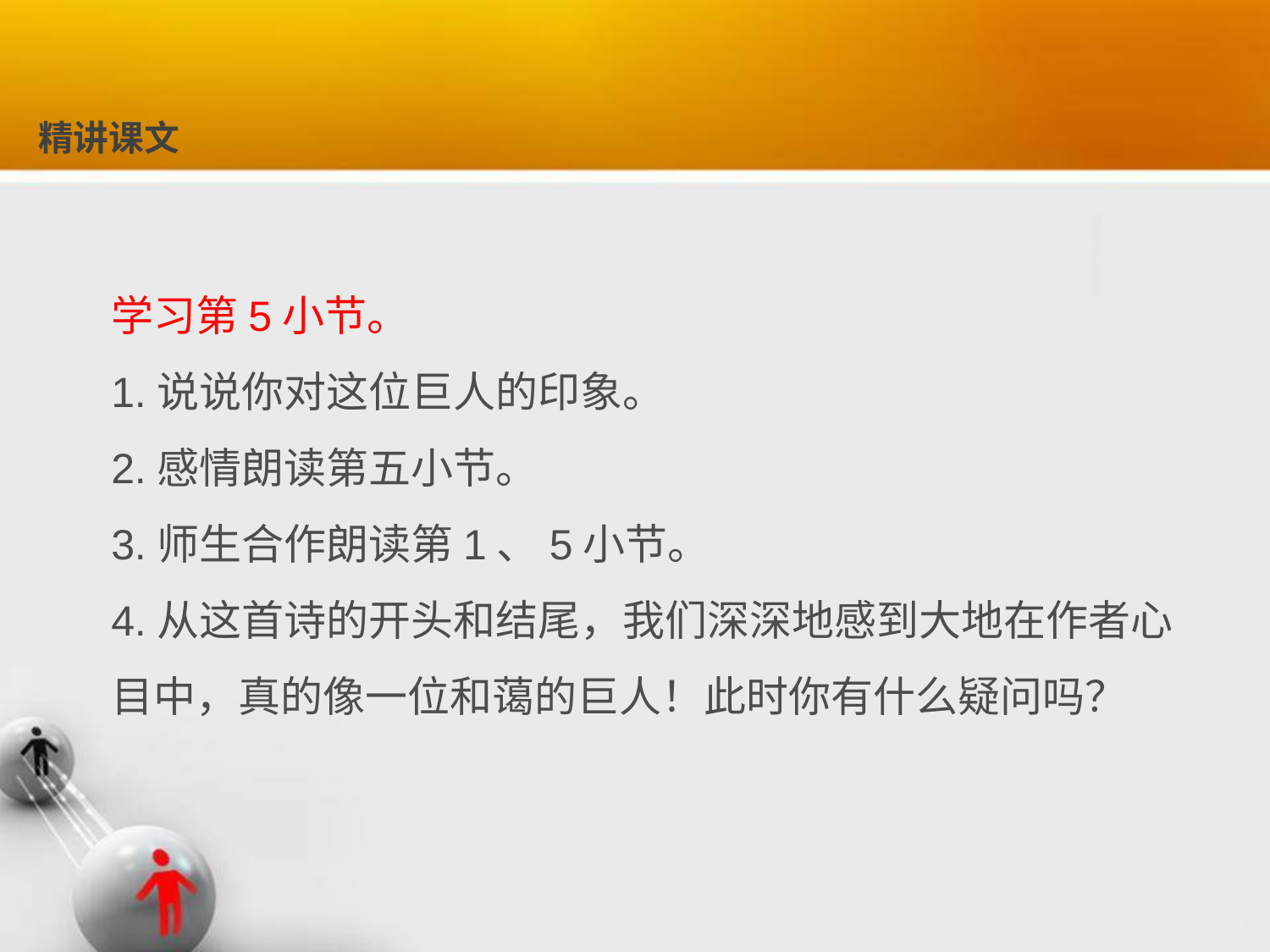

精讲课文
学习第5小节。
1.说说你对这位巨人的印象。
2.感情朗读第五小节。
3.师生合作朗读第1、5小节。
4.从这首诗的开头和结尾，我们深深地感到大地在作者心目中，真的像一位和蔼的巨人！此时你有什么疑问吗？